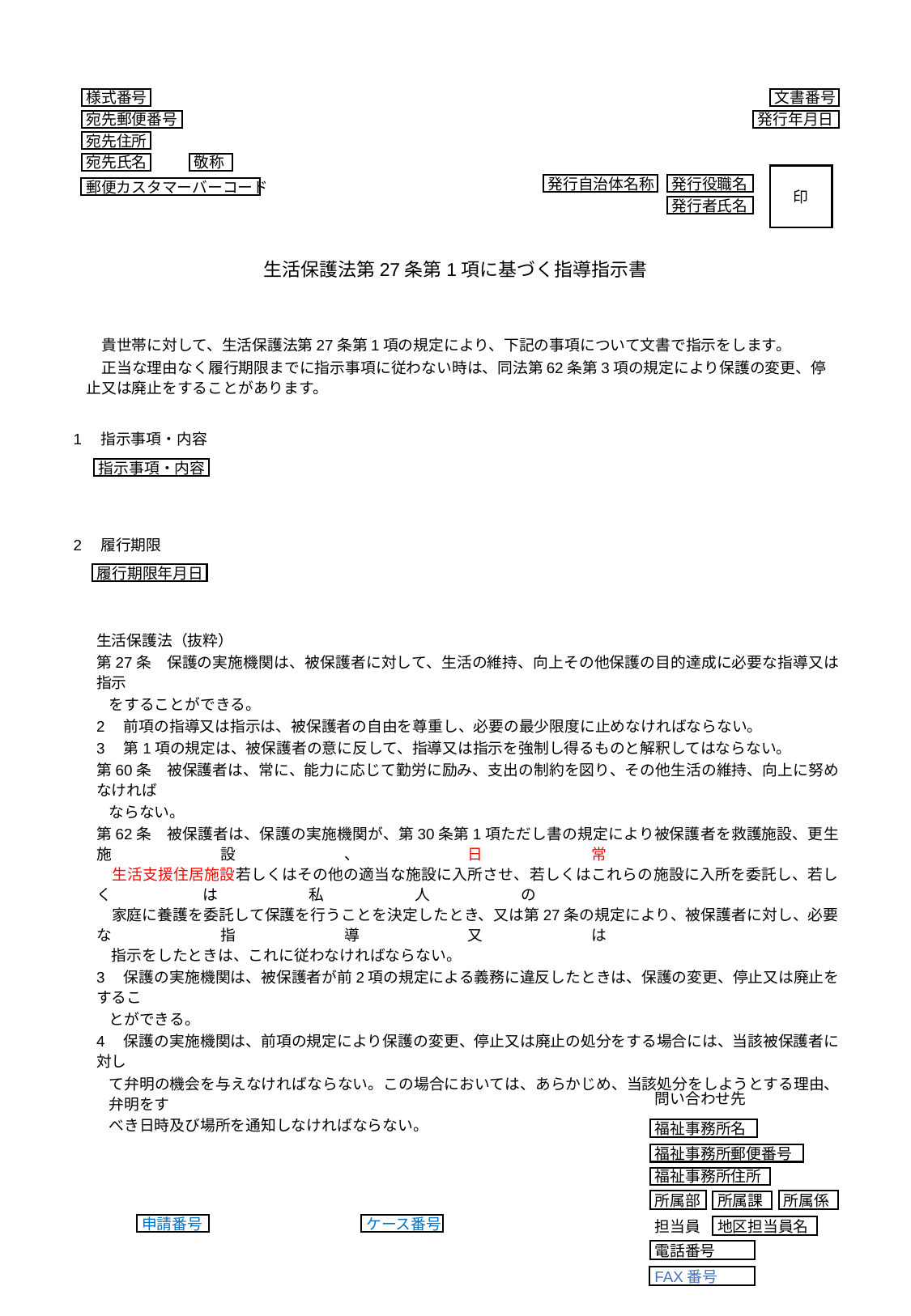

様式番号
文書番号
宛先郵便番号
発行年月日
宛先住所
宛先氏名
敬称
印
発行自治体名称
発行役職名
郵便カスタマーバーコード
発行者氏名
生活保護法第27条第1項に基づく指導指示書
　貴世帯に対して、生活保護法第27条第1項の規定により、下記の事項について文書で指示をします。
　正当な理由なく履行期限までに指示事項に従わない時は、同法第62条第3項の規定により保護の変更、停止又は廃止をすることがあります。
1　指示事項・内容
指示事項・内容
2　履行期限
履行期限年月日
生活保護法（抜粋）
第27条　保護の実施機関は、被保護者に対して、生活の維持、向上その他保護の目的達成に必要な指導又は指示
をすることができる。
2　前項の指導又は指示は、被保護者の自由を尊重し、必要の最少限度に止めなければならない。
3　第1項の規定は、被保護者の意に反して、指導又は指示を強制し得るものと解釈してはならない。
第60条　被保護者は、常に、能力に応じて勤労に励み、支出の制約を図り、その他生活の維持、向上に努めなければ
ならない。
第62条　被保護者は、保護の実施機関が、第30条第1項ただし書の規定により被保護者を救護施設、更生施設、日常　
　生活支援住居施設若しくはその他の適当な施設に入所させ、若しくはこれらの施設に入所を委託し、若しくは私人の　　
　家庭に養護を委託して保護を行うことを決定したとき、又は第27条の規定により、被保護者に対し、必要な指導又は　
　指示をしたときは、これに従わなければならない。
3　保護の実施機関は、被保護者が前2項の規定による義務に違反したときは、保護の変更、停止又は廃止をするこ
とができる。
4　保護の実施機関は、前項の規定により保護の変更、停止又は廃止の処分をする場合には、当該被保護者に対し
て弁明の機会を与えなければならない。この場合においては、あらかじめ、当該処分をしようとする理由、弁明をす
べき日時及び場所を通知しなければならない。
問い合わせ先
福祉事務所名
福祉事務所郵便番号
福祉事務所住所
所属部
所属係
所属課
担当員
地区担当員名
電話番号
FAX番号
申請番号
ケース番号